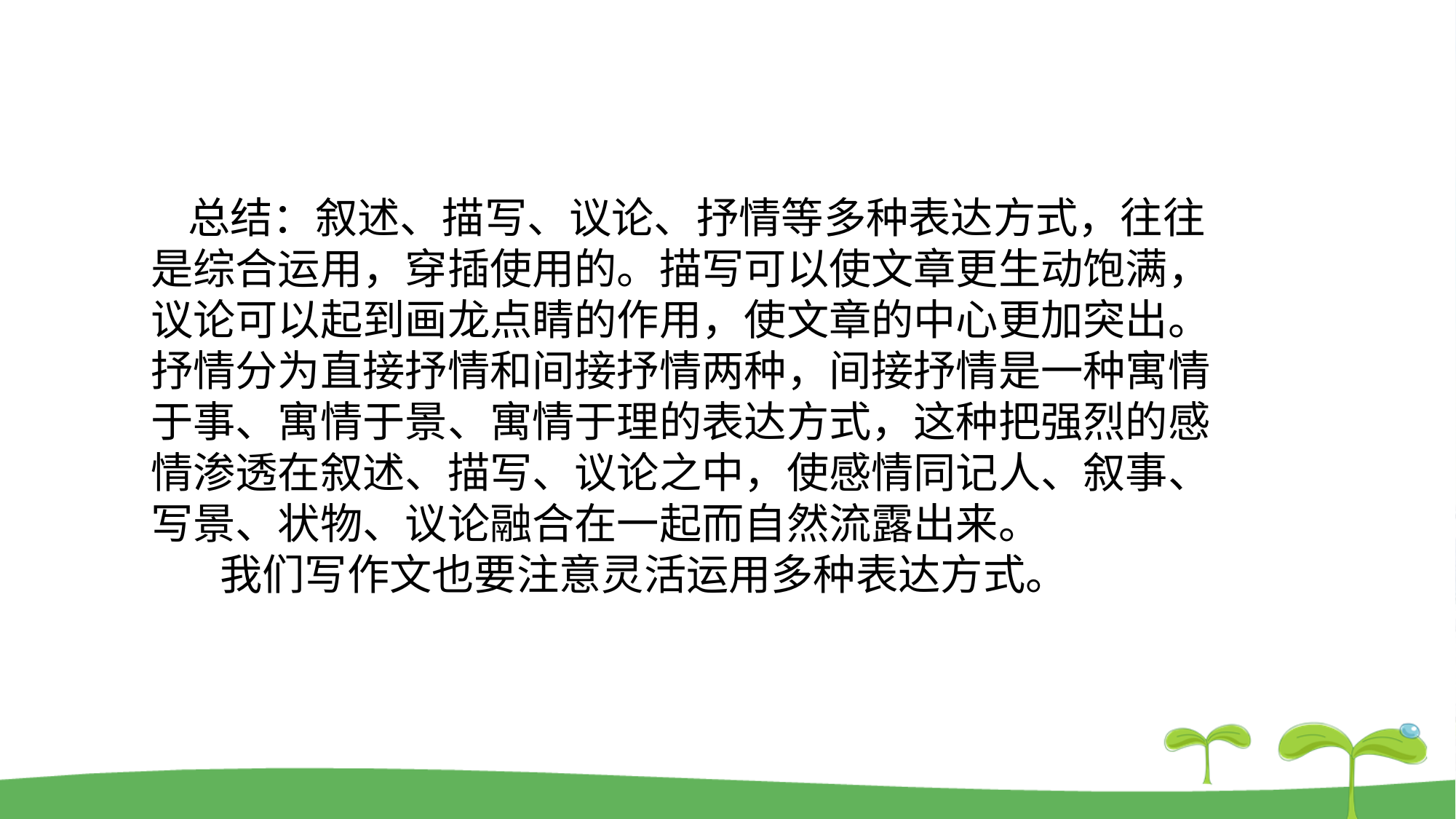

总结：叙述、描写、议论、抒情等多种表达方式，往往是综合运用，穿插使用的。描写可以使文章更生动饱满，议论可以起到画龙点睛的作用，使文章的中心更加突出。抒情分为直接抒情和间接抒情两种，间接抒情是一种寓情于事、寓情于景、寓情于理的表达方式，这种把强烈的感情渗透在叙述、描写、议论之中，使感情同记人、叙事、写景、状物、议论融合在一起而自然流露出来。
     我们写作文也要注意灵活运用多种表达方式。